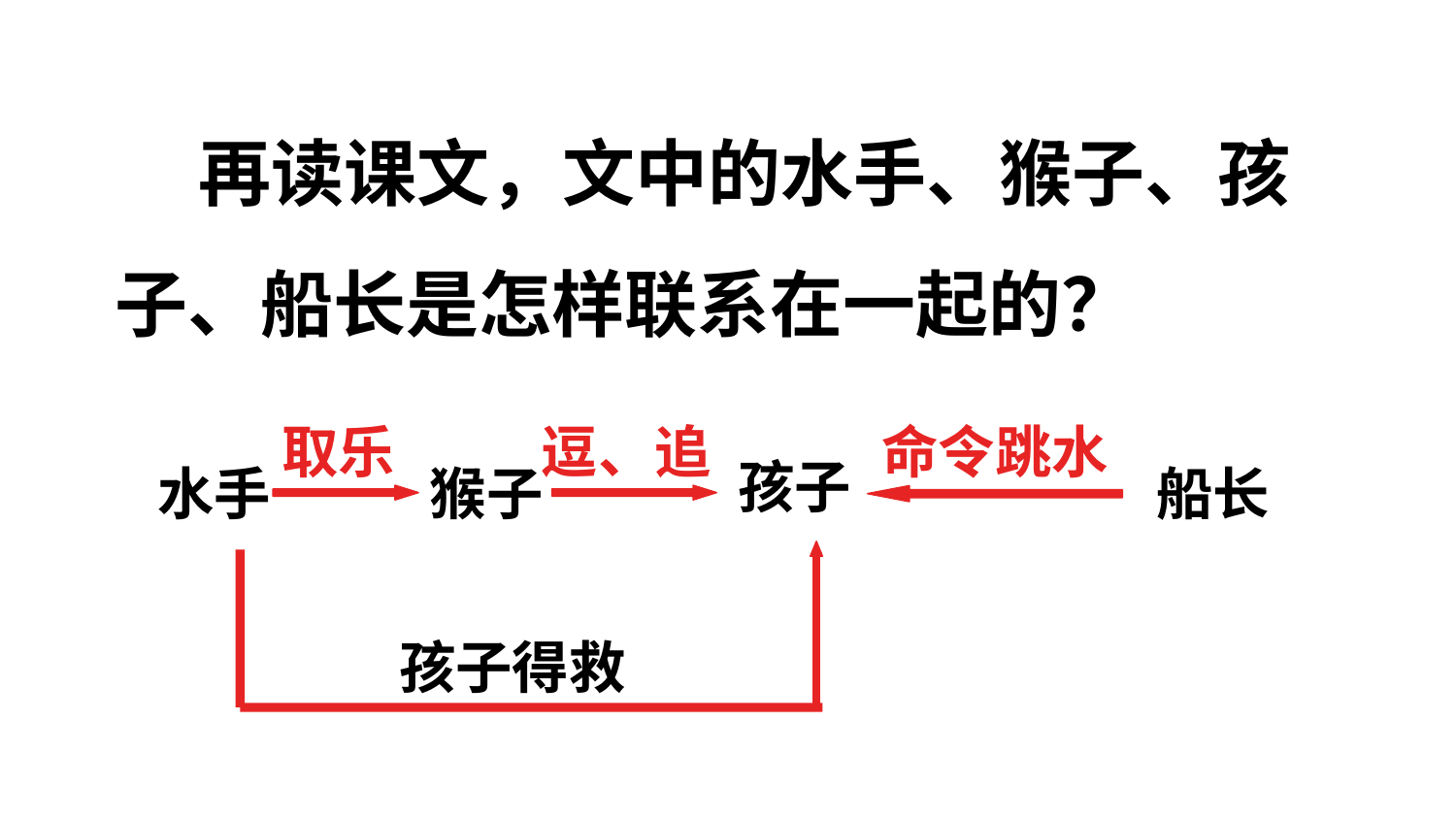

再读课文，文中的水手、猴子、孩子、船长是怎样联系在一起的？
命令跳水
取乐
逗、追
孩子
水手
猴子
船长

孩子得救